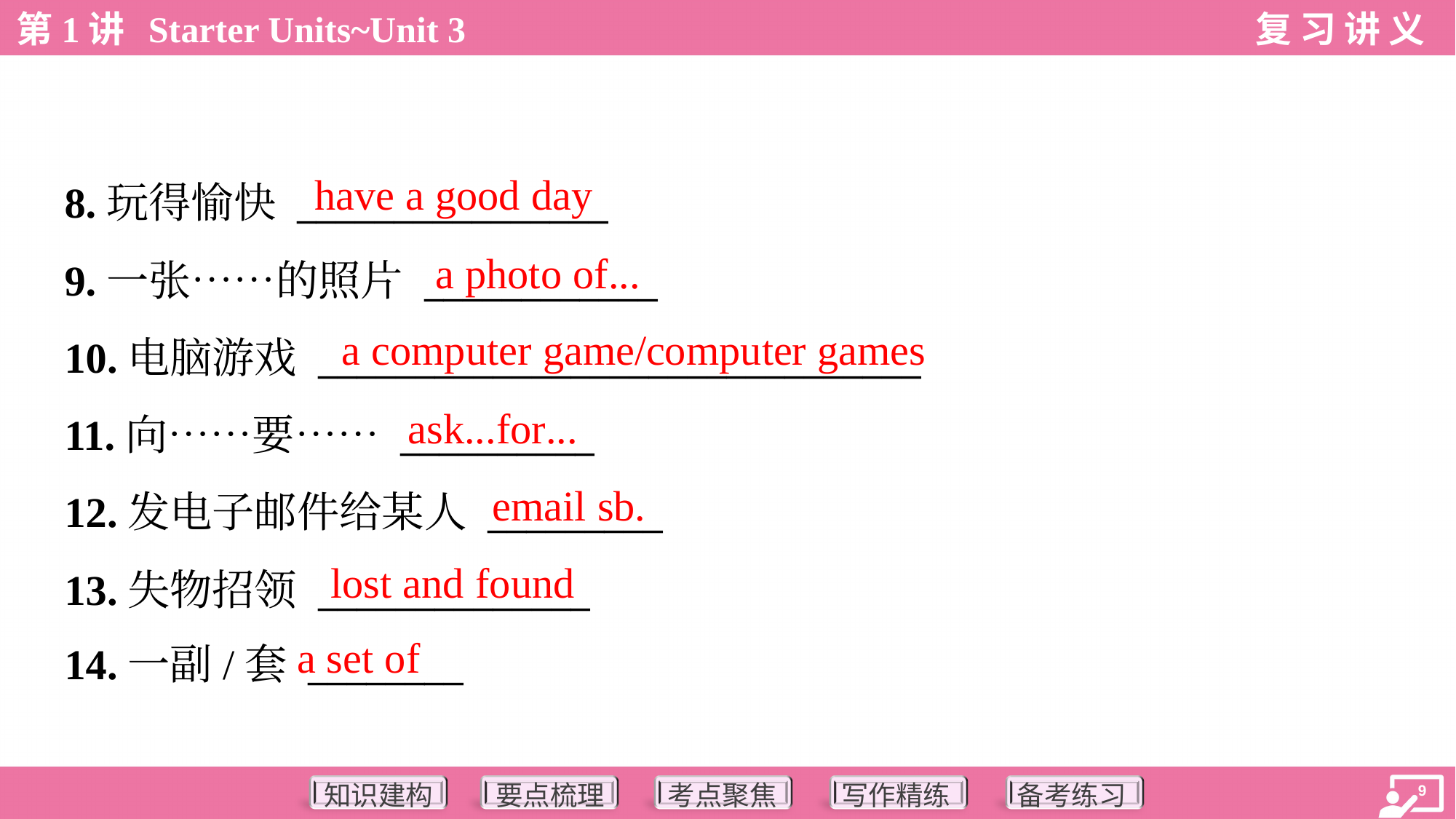

have a good day
8.玩得愉快 ________________
9.一张……的照片 ____________
10.电脑游戏 _______________________________
11.向……要…… __________
12.发电子邮件给某人 _________
13.失物招领 ______________
14.一副/套 ________
a photo of...
a computer game/computer games
ask...for...
email sb.
lost and found
a set of